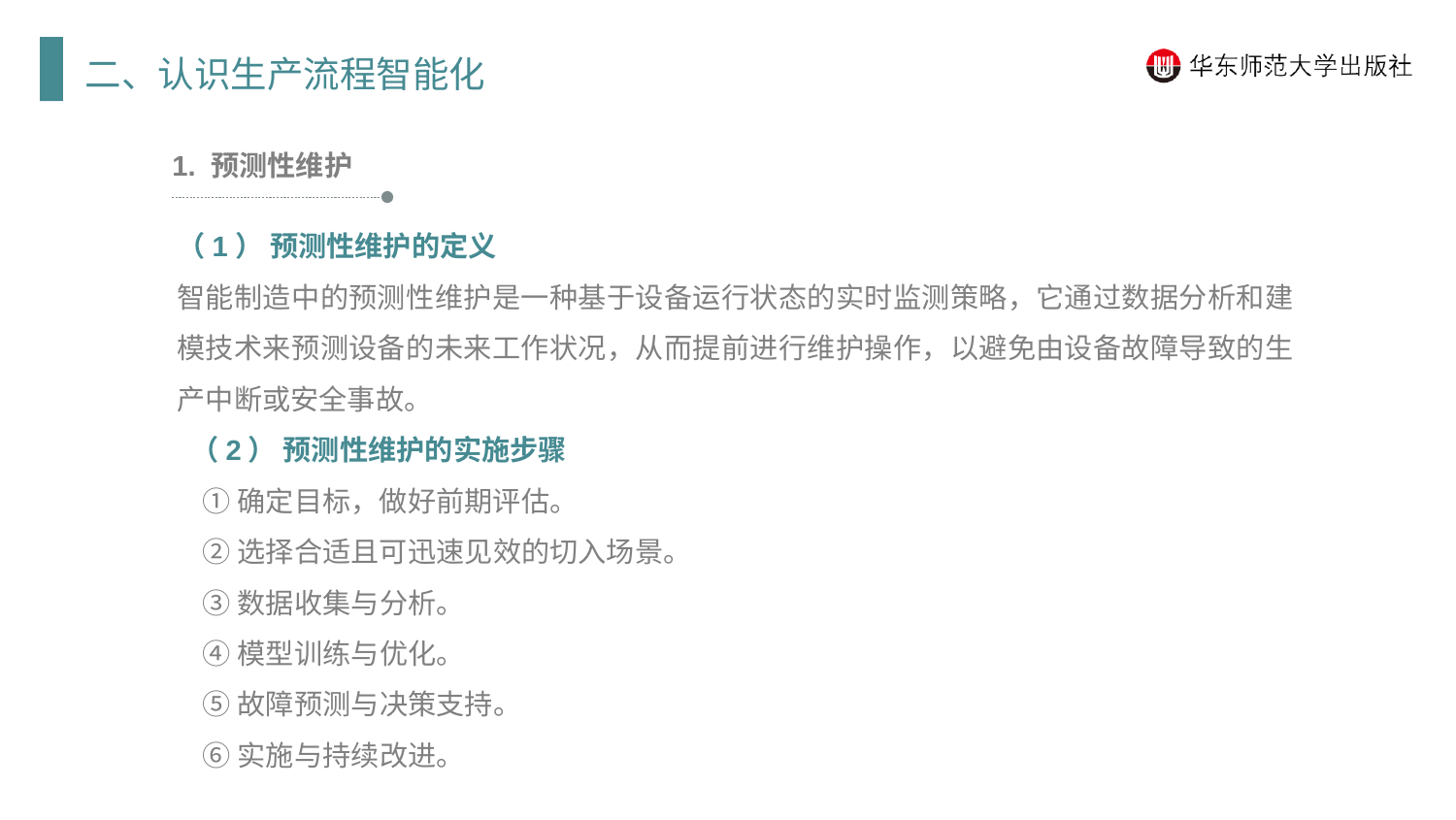

二、认识生产流程智能化
1. 预测性维护
（1） 预测性维护的定义
智能制造中的预测性维护是一种基于设备运行状态的实时监测策略，它通过数据分析和建模技术来预测设备的未来工作状况，从而提前进行维护操作，以避免由设备故障导致的生产中断或安全事故。
 （2） 预测性维护的实施步骤
    ①确定目标，做好前期评估。
    ②选择合适且可迅速见效的切入场景。
    ③数据收集与分析。
    ④模型训练与优化。
    ⑤故障预测与决策支持。
    ⑥实施与持续改进。